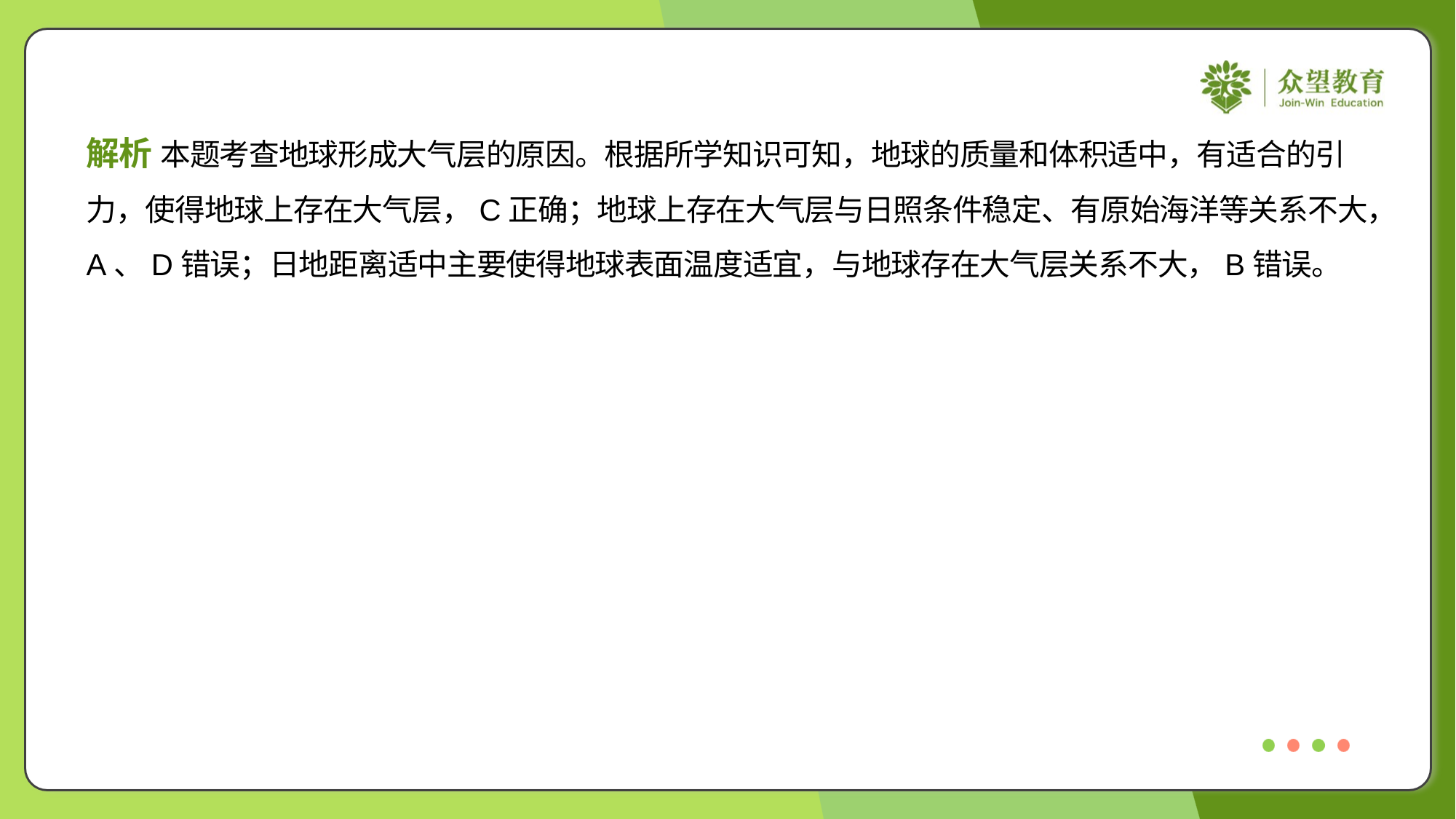

解析 本题考查地球形成大气层的原因。根据所学知识可知，地球的质量和体积适中，有适合的引
力，使得地球上存在大气层，C正确；地球上存在大气层与日照条件稳定、有原始海洋等关系不大，
A、D错误；日地距离适中主要使得地球表面温度适宜，与地球存在大气层关系不大，B错误。